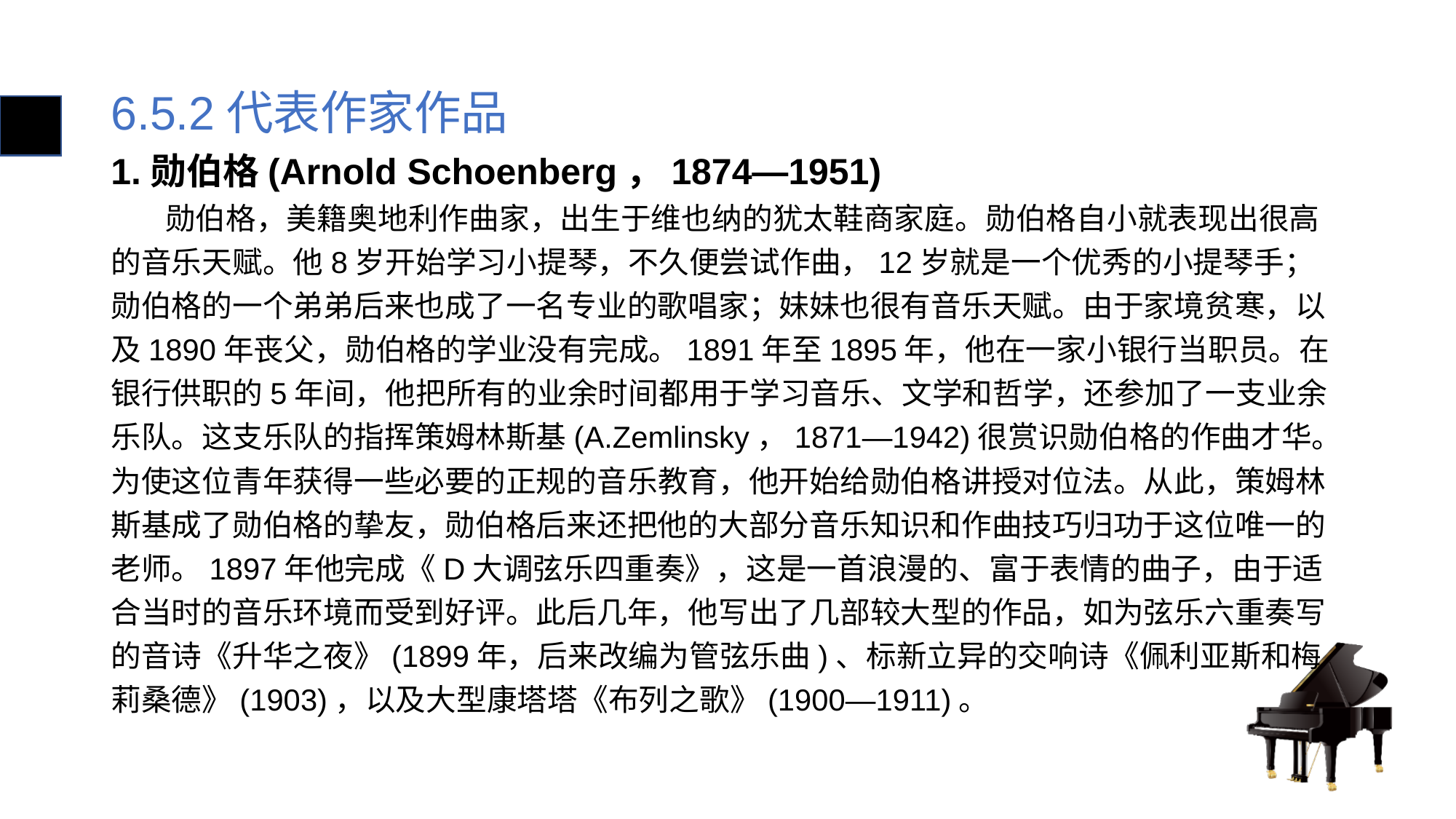

# 6.5.2代表作家作品
1.勋伯格(Arnold Schoenberg，1874—1951)
       勋伯格，美籍奥地利作曲家，出生于维也纳的犹太鞋商家庭。勋伯格自小就表现出很高的音乐天赋。他8岁开始学习小提琴，不久便尝试作曲，12岁就是一个优秀的小提琴手；勋伯格的一个弟弟后来也成了一名专业的歌唱家；妹妹也很有音乐天赋。由于家境贫寒，以及1890年丧父，勋伯格的学业没有完成。1891年至1895年，他在一家小银行当职员。在银行供职的5年间，他把所有的业余时间都用于学习音乐、文学和哲学，还参加了一支业余乐队。这支乐队的指挥策姆林斯基(A.Zemlinsky，1871—1942)很赏识勋伯格的作曲才华。为使这位青年获得一些必要的正规的音乐教育，他开始给勋伯格讲授对位法。从此，策姆林斯基成了勋伯格的挚友，勋伯格后来还把他的大部分音乐知识和作曲技巧归功于这位唯一的老师。1897年他完成《D大调弦乐四重奏》，这是一首浪漫的、富于表情的曲子，由于适合当时的音乐环境而受到好评。此后几年，他写出了几部较大型的作品，如为弦乐六重奏写的音诗《升华之夜》(1899年，后来改编为管弦乐曲)、标新立异的交响诗《佩利亚斯和梅莉桑德》(1903)，以及大型康塔塔《布列之歌》(1900—1911)。